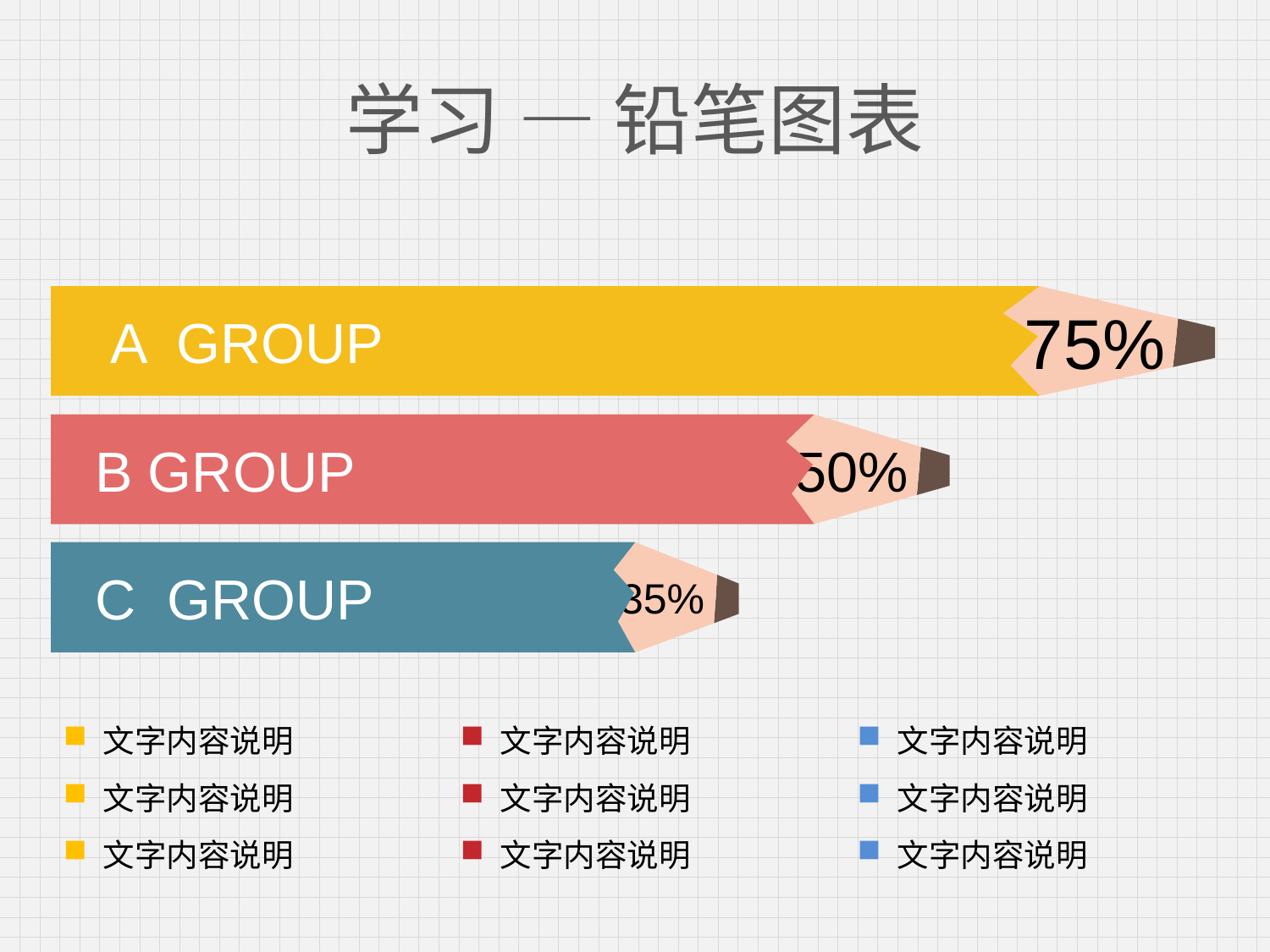

# 学习 — 铅笔图表
   A  GROUP
75%

  B GROUP
50%

  C  GROUP
35%

文字内容说明
文字内容说明
文字内容说明
文字内容说明
文字内容说明
文字内容说明
文字内容说明
文字内容说明
文字内容说明